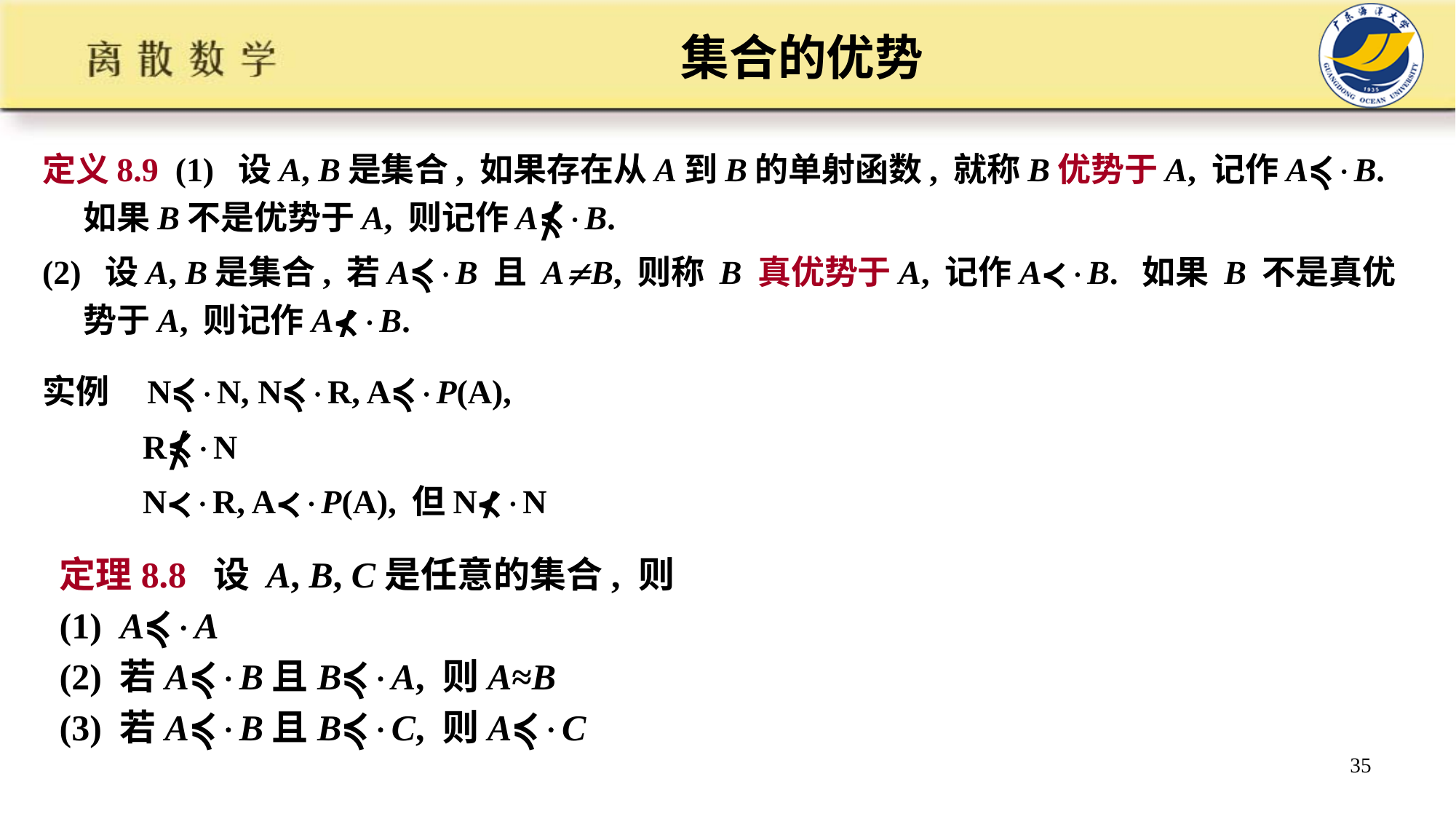

# 集合的优势
定义8.9  (1)  设A, B是集合, 如果存在从A到B的单射函数, 就称B优势于A, 记作A≼⋅B.  如果B不是优势于A, 则记作A⋠⋅B.
(2)  设A, B是集合, 若A≼⋅B 且 A≠B, 则称 B 真优势于A, 记作A≺⋅B.  如果 B 不是真优势于A, 则记作A⊀⋅B.
实例    N≼⋅N, N≼⋅R, A≼⋅P(A),
            R⋠⋅N
            N≺⋅R, A≺⋅P(A), 但N⊀⋅N
定理8.8  设 A, B, C是任意的集合, 则
(1)  A≼⋅A
(2) 若A≼⋅B且B≼⋅A, 则A≈B
(3) 若A≼⋅B且B≼⋅C, 则A≼⋅C
35